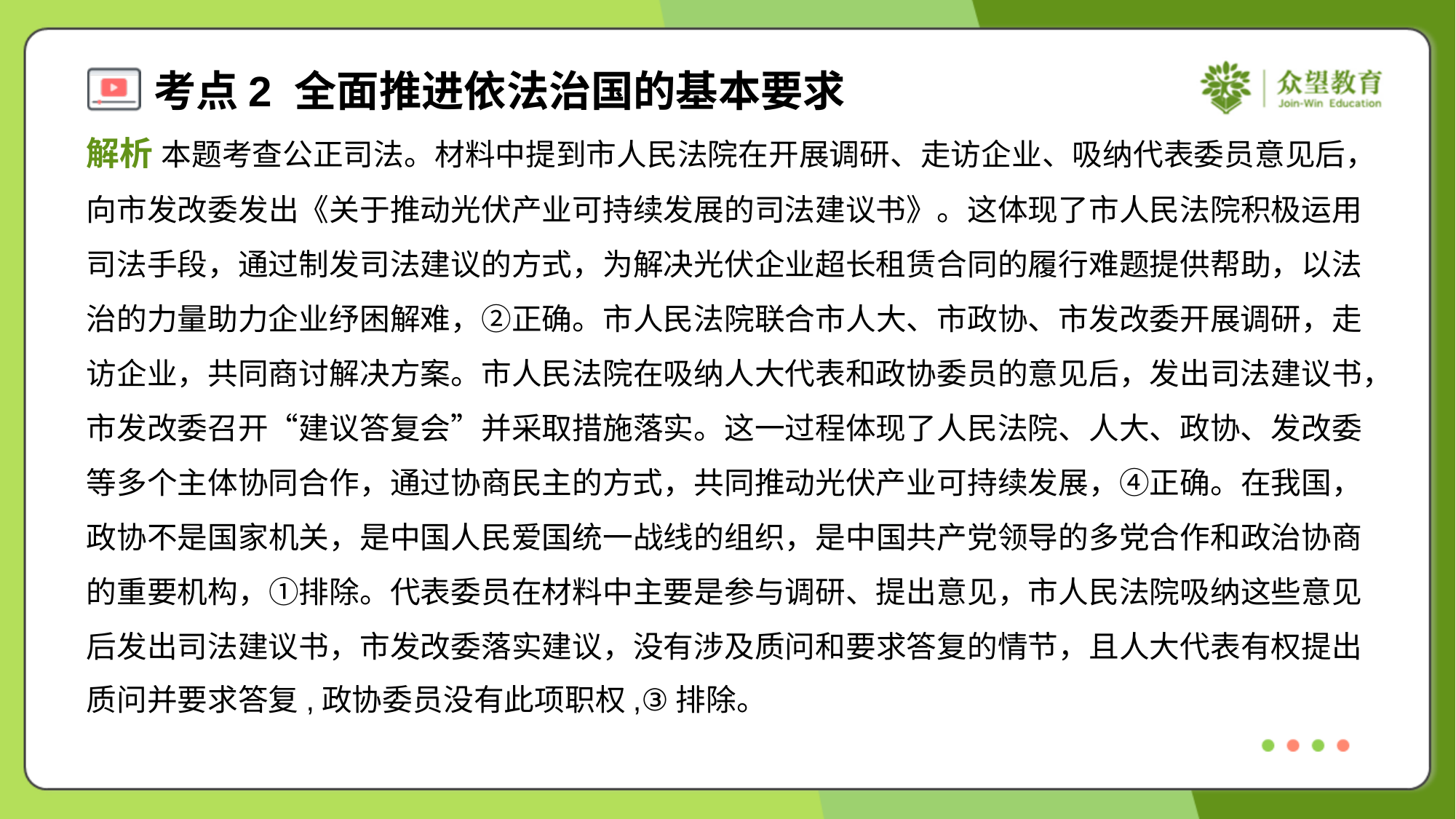

解析 本题考查公正司法。材料中提到市人民法院在开展调研、走访企业、吸纳代表委员意见后，
向市发改委发出《关于推动光伏产业可持续发展的司法建议书》。这体现了市人民法院积极运用
司法手段，通过制发司法建议的方式，为解决光伏企业超长租赁合同的履行难题提供帮助，以法
治的力量助力企业纾困解难，②正确。市人民法院联合市人大、市政协、市发改委开展调研，走
访企业，共同商讨解决方案。市人民法院在吸纳人大代表和政协委员的意见后，发出司法建议书，
市发改委召开“建议答复会”并采取措施落实。这一过程体现了人民法院、人大、政协、发改委
等多个主体协同合作，通过协商民主的方式，共同推动光伏产业可持续发展，④正确。在我国，
政协不是国家机关，是中国人民爱国统一战线的组织，是中国共产党领导的多党合作和政治协商
的重要机构，①排除。代表委员在材料中主要是参与调研、提出意见，市人民法院吸纳这些意见
后发出司法建议书，市发改委落实建议，没有涉及质问和要求答复的情节，且人大代表有权提出
质问并要求答复,政协委员没有此项职权,③排除。